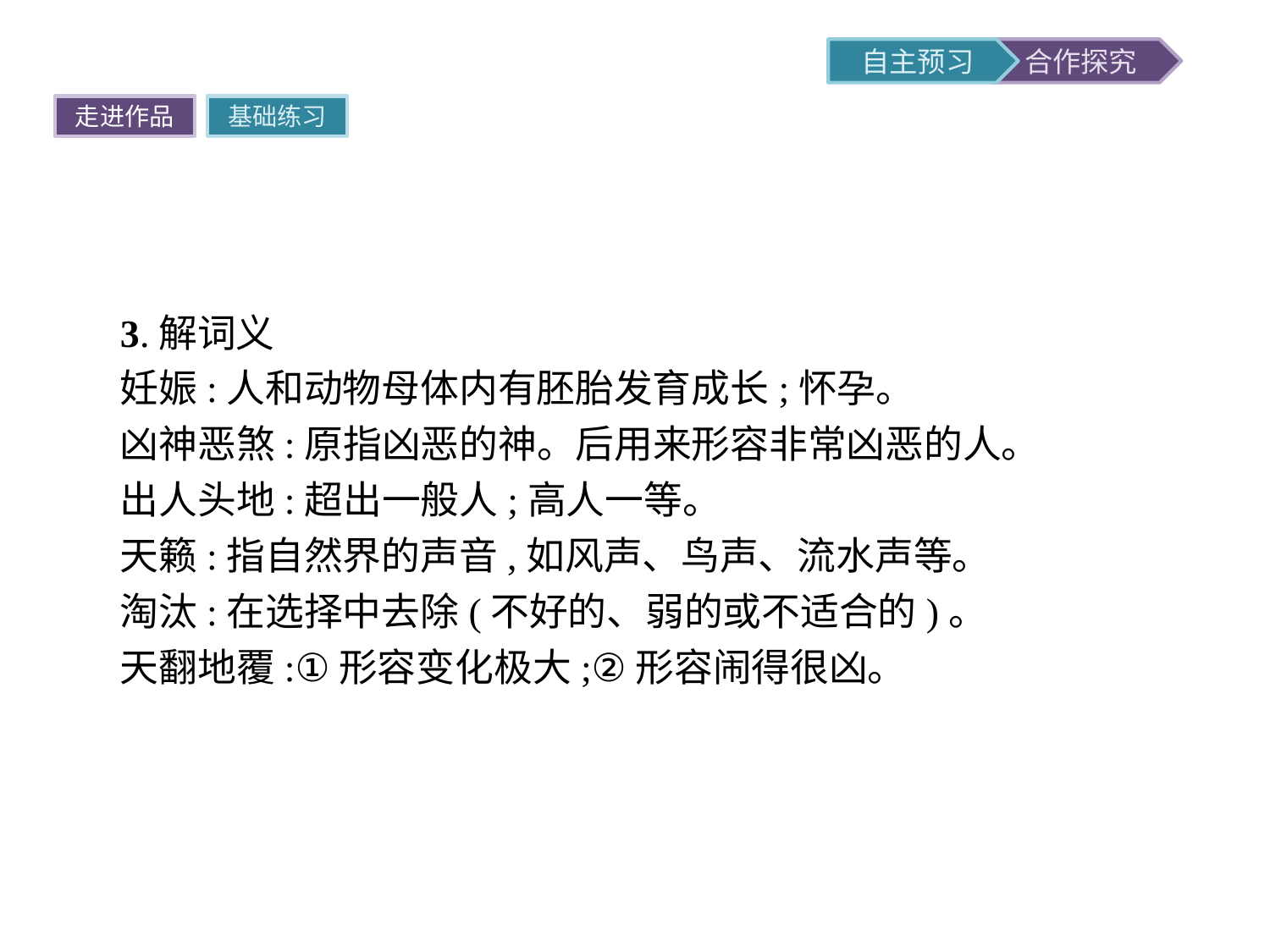

走进作品
基础练习
3.解词义
妊娠:人和动物母体内有胚胎发育成长;怀孕。
凶神恶煞:原指凶恶的神。后用来形容非常凶恶的人。
出人头地:超出一般人;高人一等。
天籁:指自然界的声音,如风声、鸟声、流水声等。
淘汰:在选择中去除(不好的、弱的或不适合的)。
天翻地覆:①形容变化极大;②形容闹得很凶。